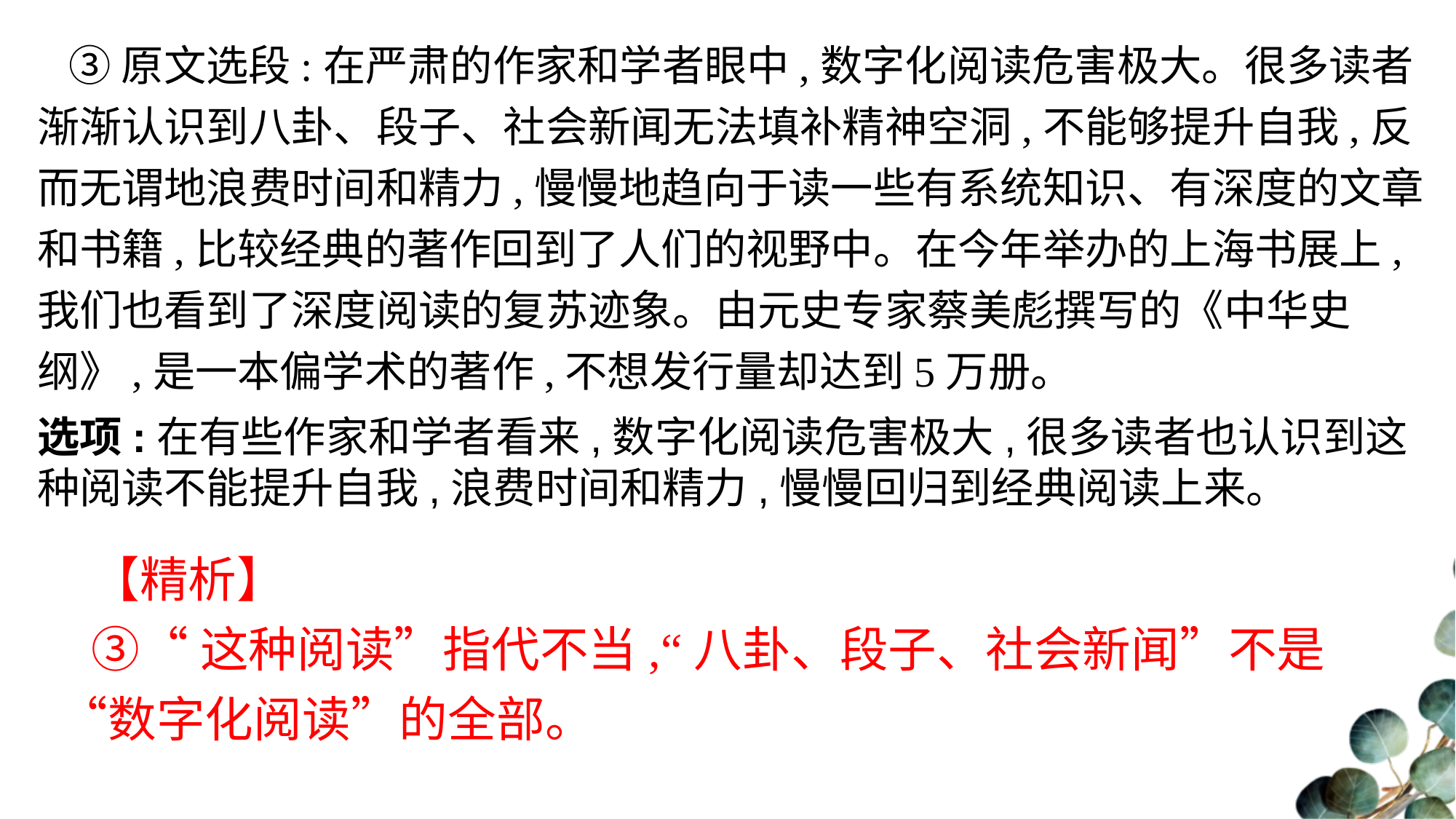

③原文选段:在严肃的作家和学者眼中,数字化阅读危害极大。很多读者渐渐认识到八卦、段子、社会新闻无法填补精神空洞,不能够提升自我,反而无谓地浪费时间和精力,慢慢地趋向于读一些有系统知识、有深度的文章和书籍,比较经典的著作回到了人们的视野中。在今年举办的上海书展上,我们也看到了深度阅读的复苏迹象。由元史专家蔡美彪撰写的《中华史纲》,是一本偏学术的著作,不想发行量却达到5万册。
选项:在有些作家和学者看来,数字化阅读危害极大,很多读者也认识到这种阅读不能提升自我,浪费时间和精力,慢慢回归到经典阅读上来。
【精析】
③“这种阅读”指代不当,“八卦、段子、社会新闻”不是“数字化阅读”的全部。